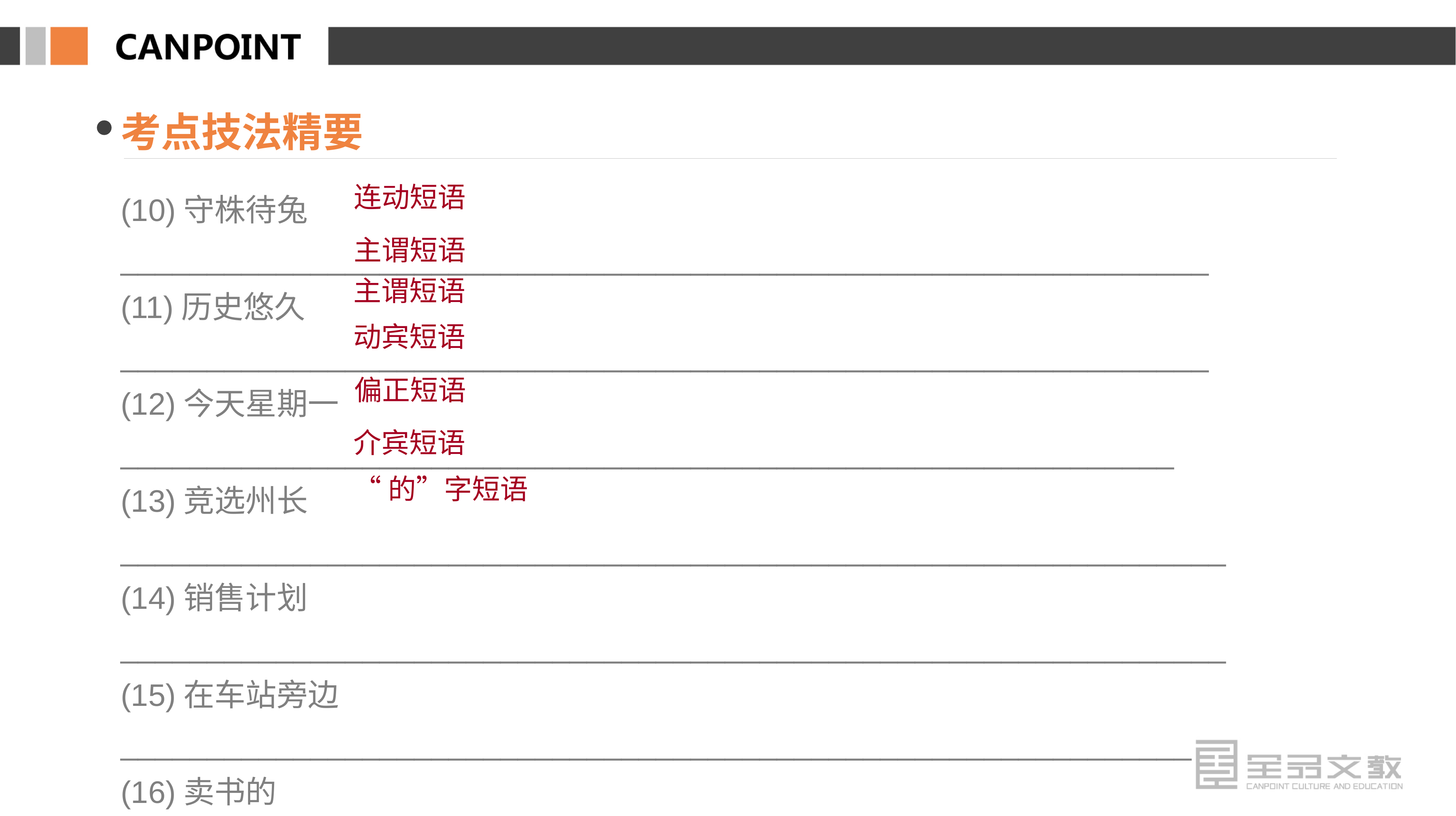

考点技法精要

(10)守株待兔_______________________________________________________________
(11)历史悠久_______________________________________________________________
(12)今天星期一_____________________________________________________________
(13)竞选州长________________________________________________________________
(14)销售计划________________________________________________________________
(15)在车站旁边______________________________________________________________
(16)卖书的__________________________________________________________________
连动短语
主谓短语
主谓短语
动宾短语
偏正短语
介宾短语
“的”字短语